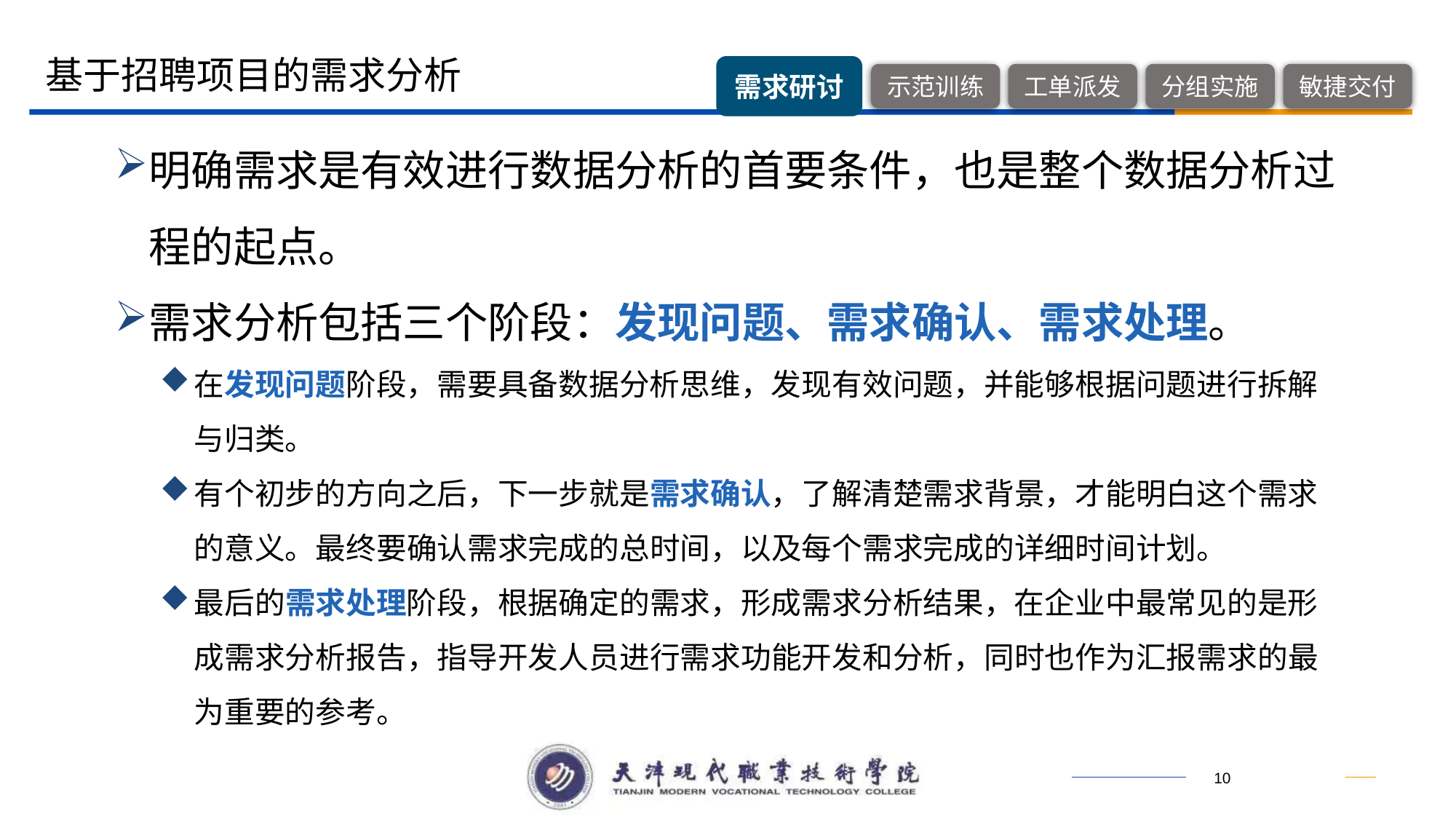

基于招聘项目的需求分析
明确需求是有效进行数据分析的首要条件，也是整个数据分析过程的起点。
需求分析包括三个阶段：发现问题、需求确认、需求处理。
在发现问题阶段，需要具备数据分析思维，发现有效问题，并能够根据问题进行拆解与归类。
有个初步的方向之后，下一步就是需求确认，了解清楚需求背景，才能明白这个需求的意义。最终要确认需求完成的总时间，以及每个需求完成的详细时间计划。
最后的需求处理阶段，根据确定的需求，形成需求分析结果，在企业中最常见的是形成需求分析报告，指导开发人员进行需求功能开发和分析，同时也作为汇报需求的最为重要的参考。